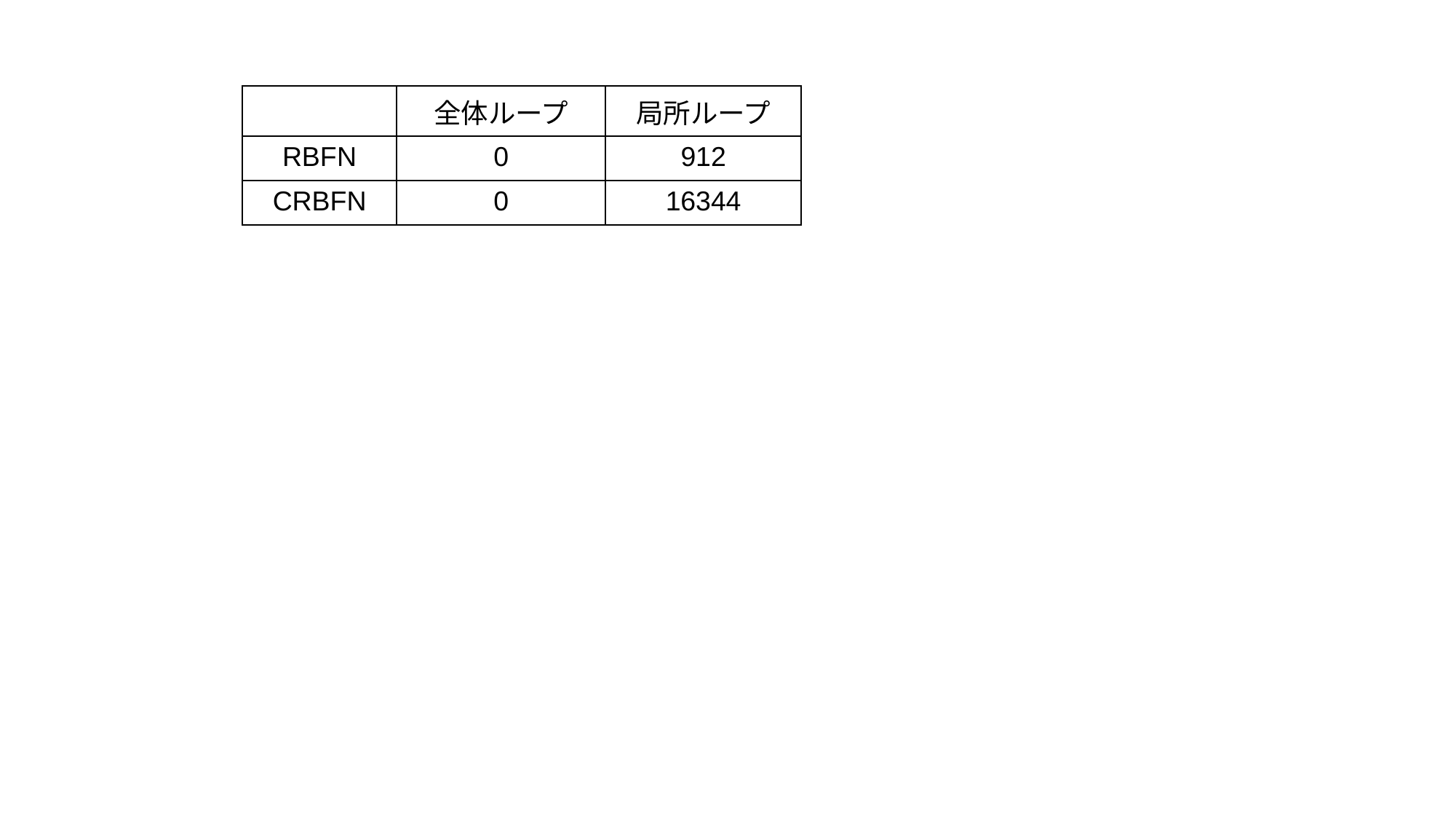

|  | 全体ループ | 局所ループ |
| --- | --- | --- |
| RBFN | 0 | 912 |
| CRBFN | 0 | 16344 |